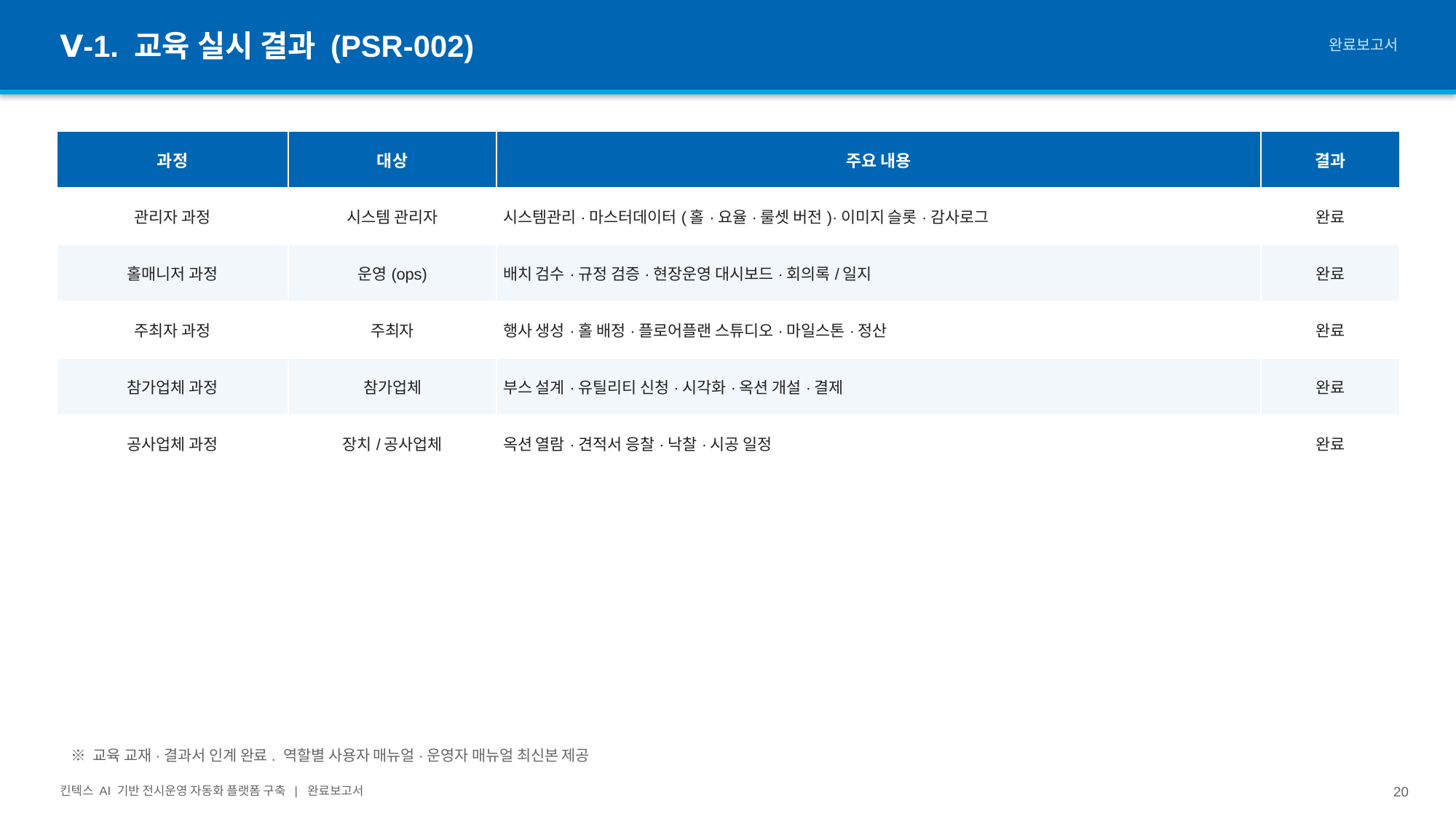

Ⅴ-1. 교육 실시 결과 (PSR-002)
완료보고서

| 과정 | 대상 | 주요 내용 | 결과 |
| --- | --- | --- | --- |
| 관리자 과정 | 시스템 관리자 | 시스템관리·마스터데이터(홀·요율·룰셋 버전)·이미지 슬롯·감사로그 | 완료 |
| 홀매니저 과정 | 운영(ops) | 배치 검수·규정 검증·현장운영 대시보드·회의록/일지 | 완료 |
| 주최자 과정 | 주최자 | 행사 생성·홀 배정·플로어플랜 스튜디오·마일스톤·정산 | 완료 |
| 참가업체 과정 | 참가업체 | 부스 설계·유틸리티 신청·시각화·옥션 개설·결제 | 완료 |
| 공사업체 과정 | 장치/공사업체 | 옥션 열람·견적서 응찰·낙찰·시공 일정 | 완료 |
※ 교육 교재·결과서 인계 완료. 역할별 사용자 매뉴얼·운영자 매뉴얼 최신본 제공
킨텍스 AI 기반 전시운영 자동화 플랫폼 구축  |  완료보고서
20